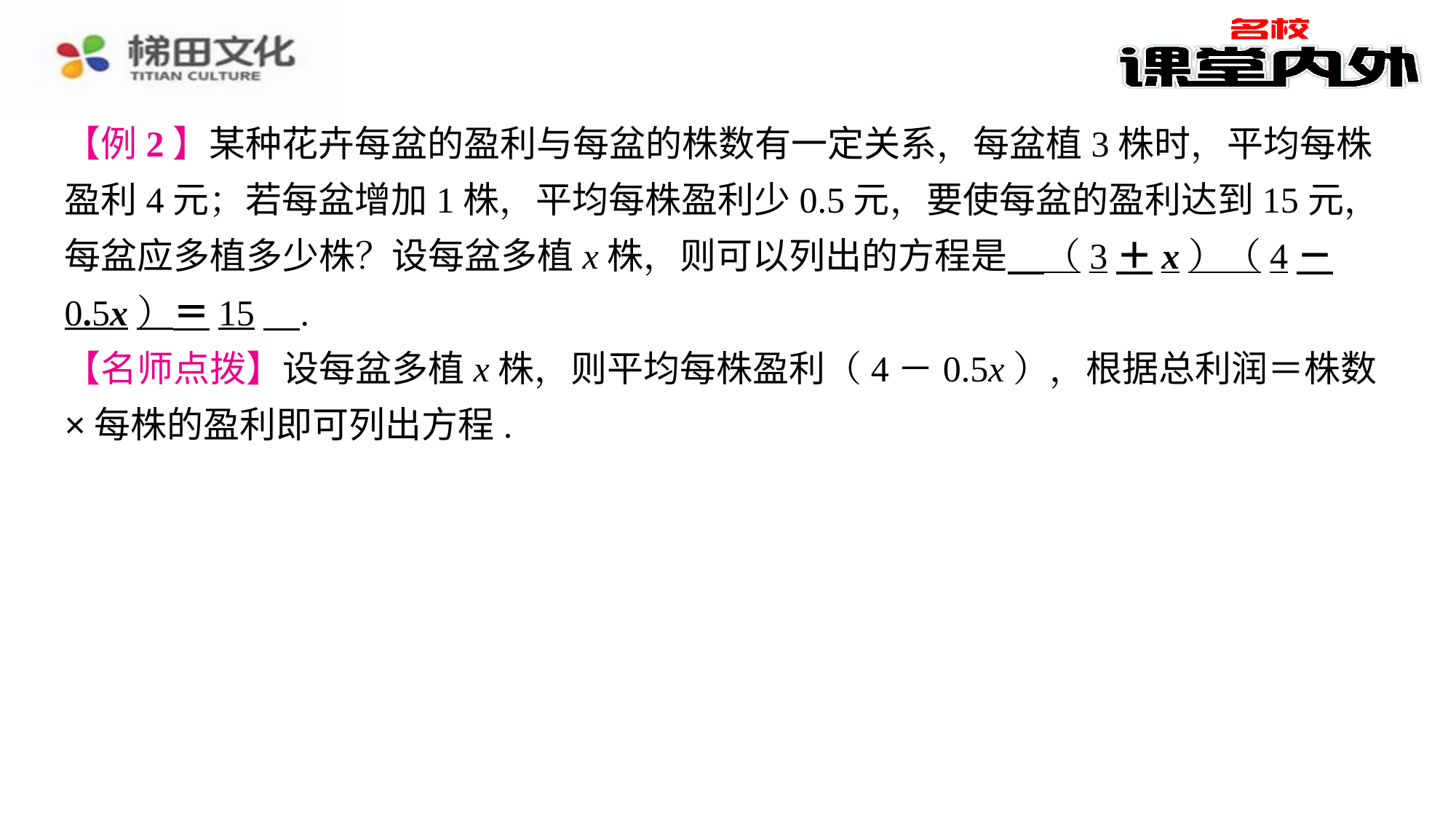

【例2】某种花卉每盆的盈利与每盆的株数有一定关系，每盆植3株时，平均每株盈利4元；若每盆增加1株，平均每株盈利少0.5元，要使每盆的盈利达到15元，每盆应多植多少株？设每盆多植x株，则可以列出的方程是 　（3＋x）（4－0.5x）＝15　⁠.
【名师点拨】设每盆多植x株，则平均每株盈利（4－0.5x），根据总利润＝株数×每株的盈利即可列出方程.